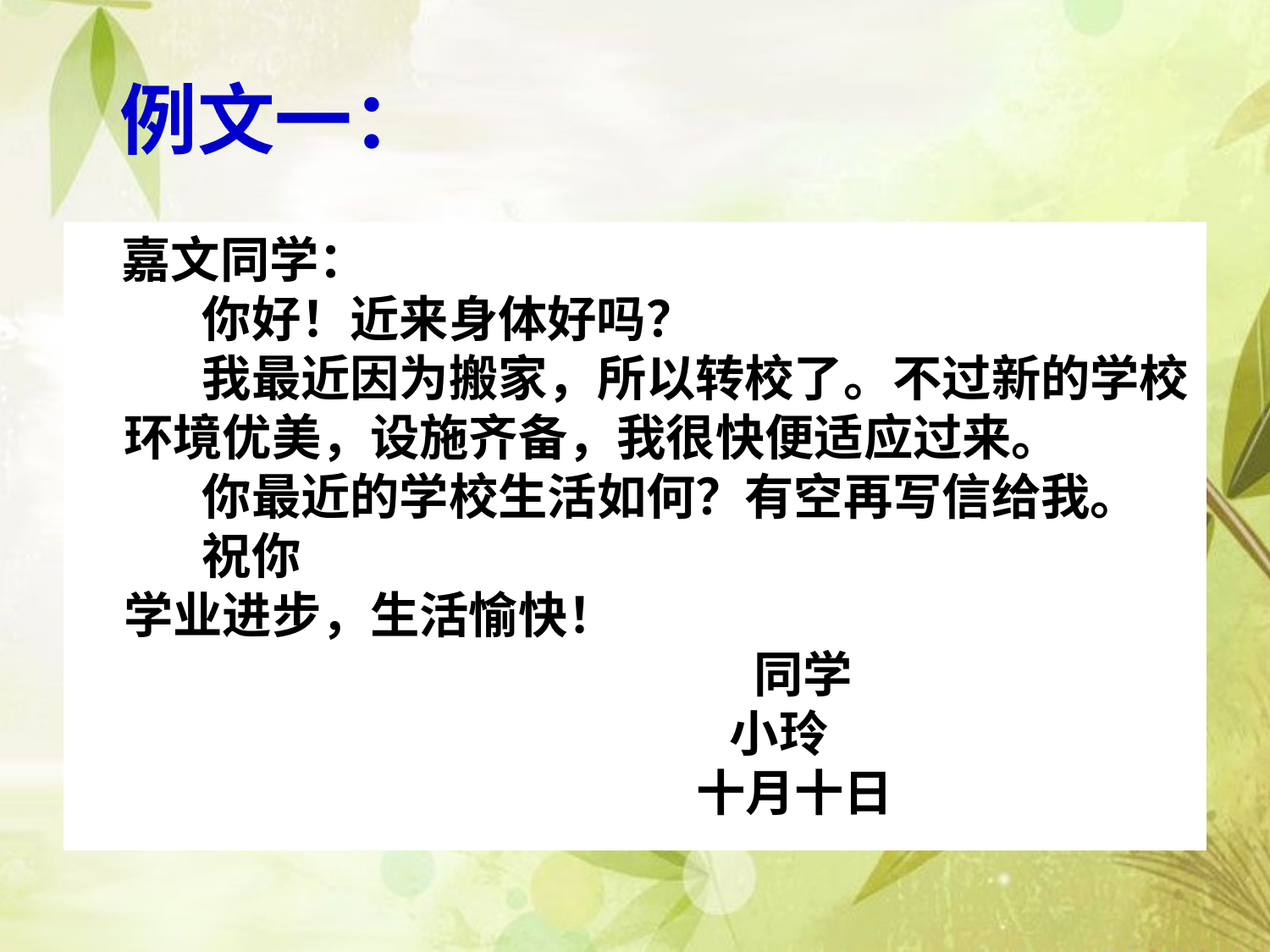

# 例文一：
   嘉文同学：
       你好！近来身体好吗？
       我最近因为搬家，所以转校了。不过新的学校环境优美，设施齐备，我很快便适应过来。
       你最近的学校生活如何？有空再写信给我。
       祝你
学业进步，生活愉快！
                        　　　                   同学
                                                      小玲
                                                   十月十日